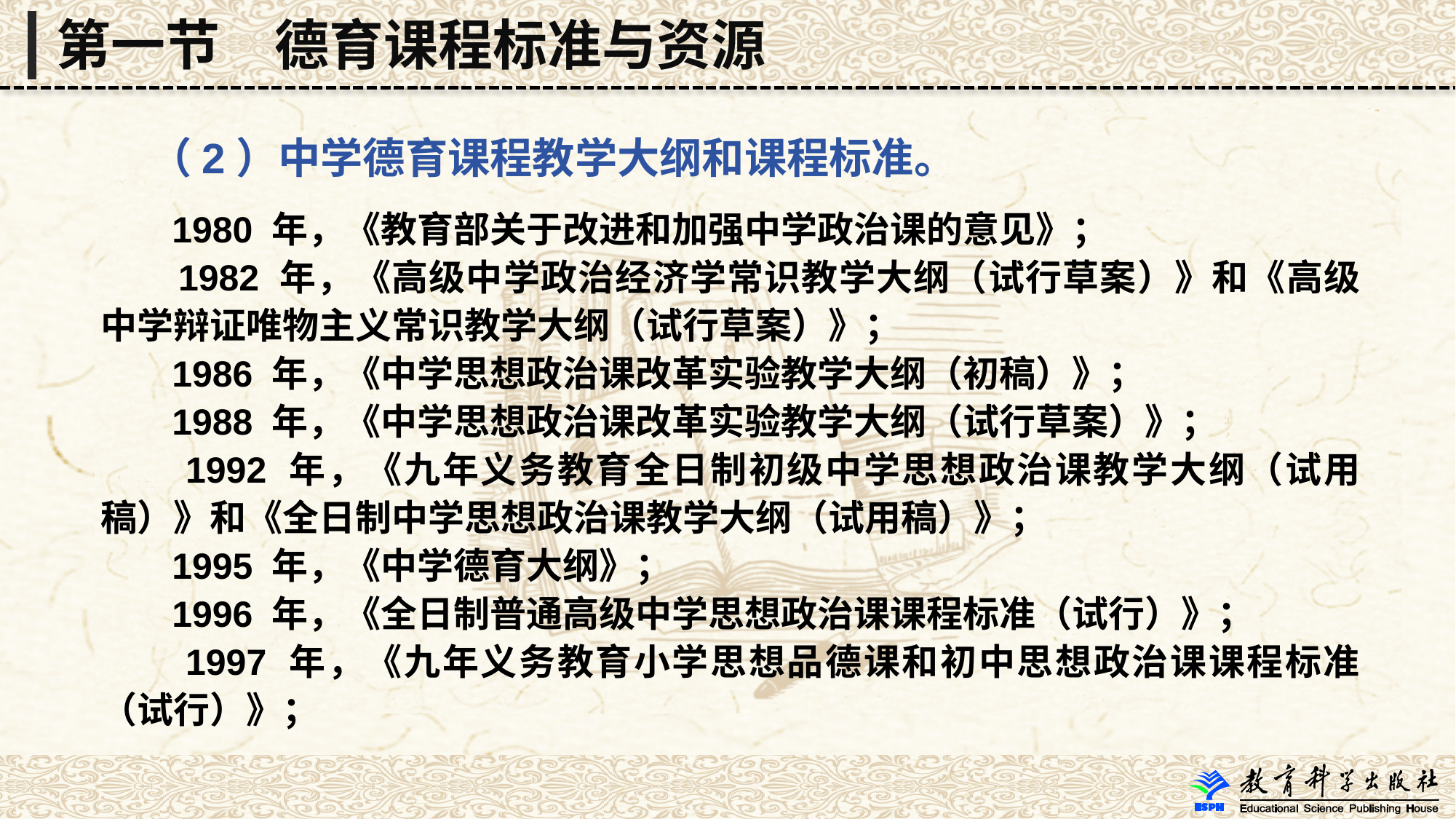

第一节　德育课程标准与资源
    （2）中学德育课程教学大纲和课程标准。

       1980 年，《教育部关于改进和加强中学政治课的意见》；
       1982 年，《高级中学政治经济学常识教学大纲（试行草案）》和《高级中学辩证唯物主义常识教学大纲（试行草案）》；
       1986 年，《中学思想政治课改革实验教学大纲（初稿）》；
       1988 年，《中学思想政治课改革实验教学大纲（试行草案）》；
       1992 年，《九年义务教育全日制初级中学思想政治课教学大纲（试用稿）》和《全日制中学思想政治课教学大纲（试用稿）》；
       1995 年，《中学德育大纲》；
       1996 年，《全日制普通高级中学思想政治课课程标准（试行）》；
       1997 年，《九年义务教育小学思想品德课和初中思想政治课课程标准（试行）》；